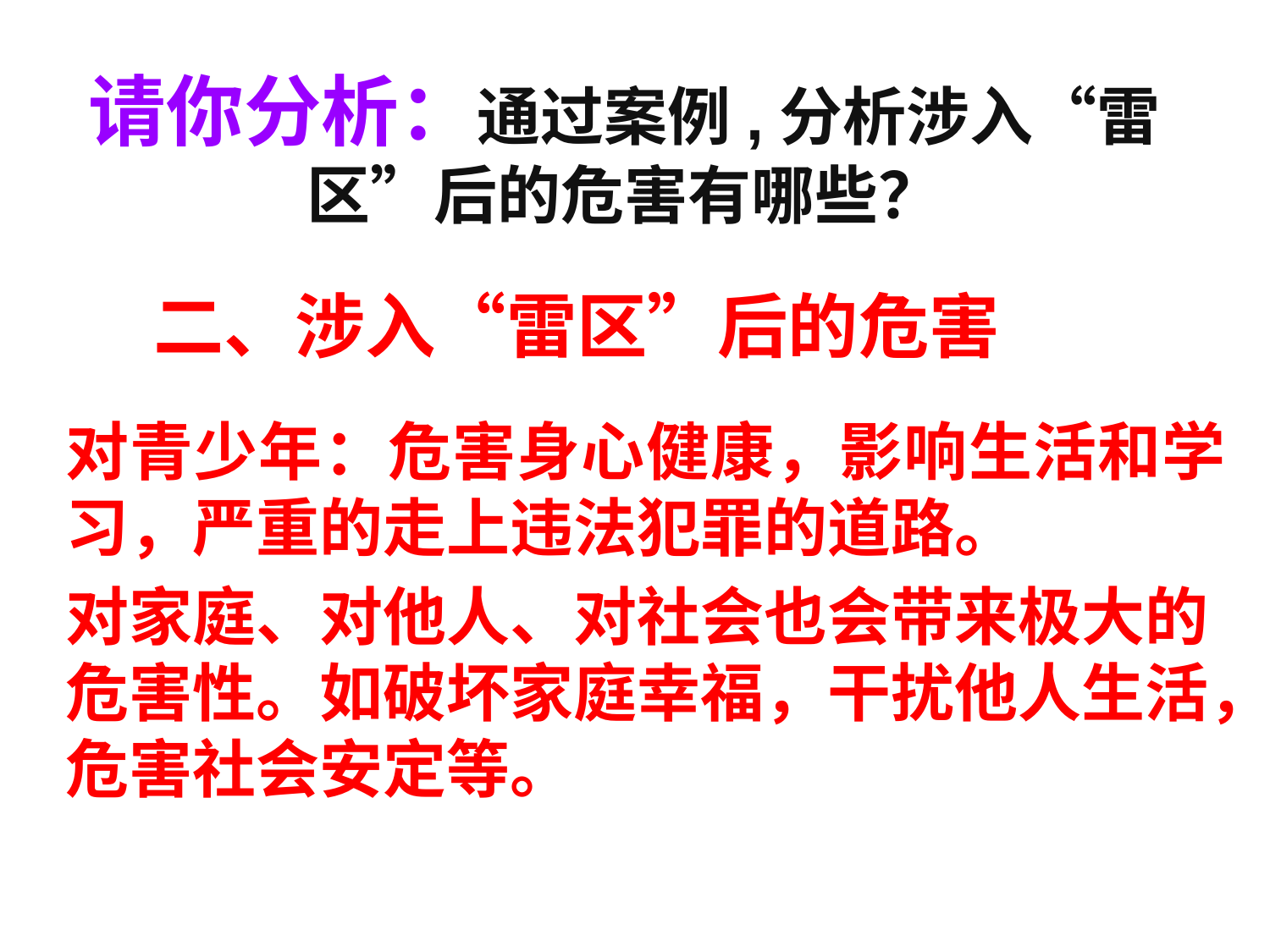

请你分析：通过案例,分析涉入“雷区”后的危害有哪些？
   二、涉入“雷区”后的危害
对青少年：危害身心健康，影响生活和学习，严重的走上违法犯罪的道路。
对家庭、对他人、对社会也会带来极大的危害性。如破坏家庭幸福，干扰他人生活，危害社会安定等。